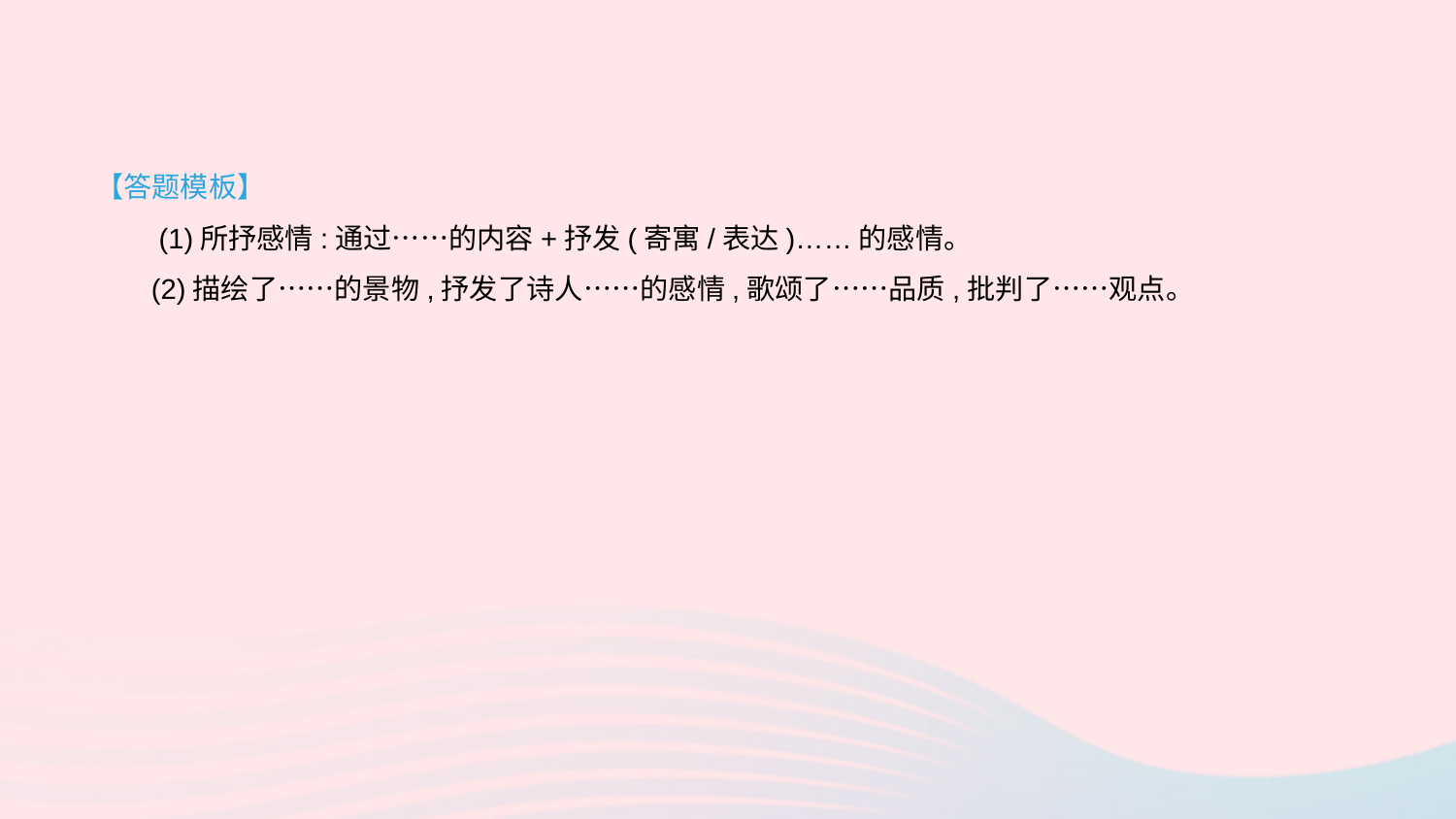

【答题模板】
　　(1)所抒感情:通过……的内容+抒发(寄寓/表达)……的感情。
       (2)描绘了……的景物,抒发了诗人……的感情,歌颂了……品质,批判了……观点。